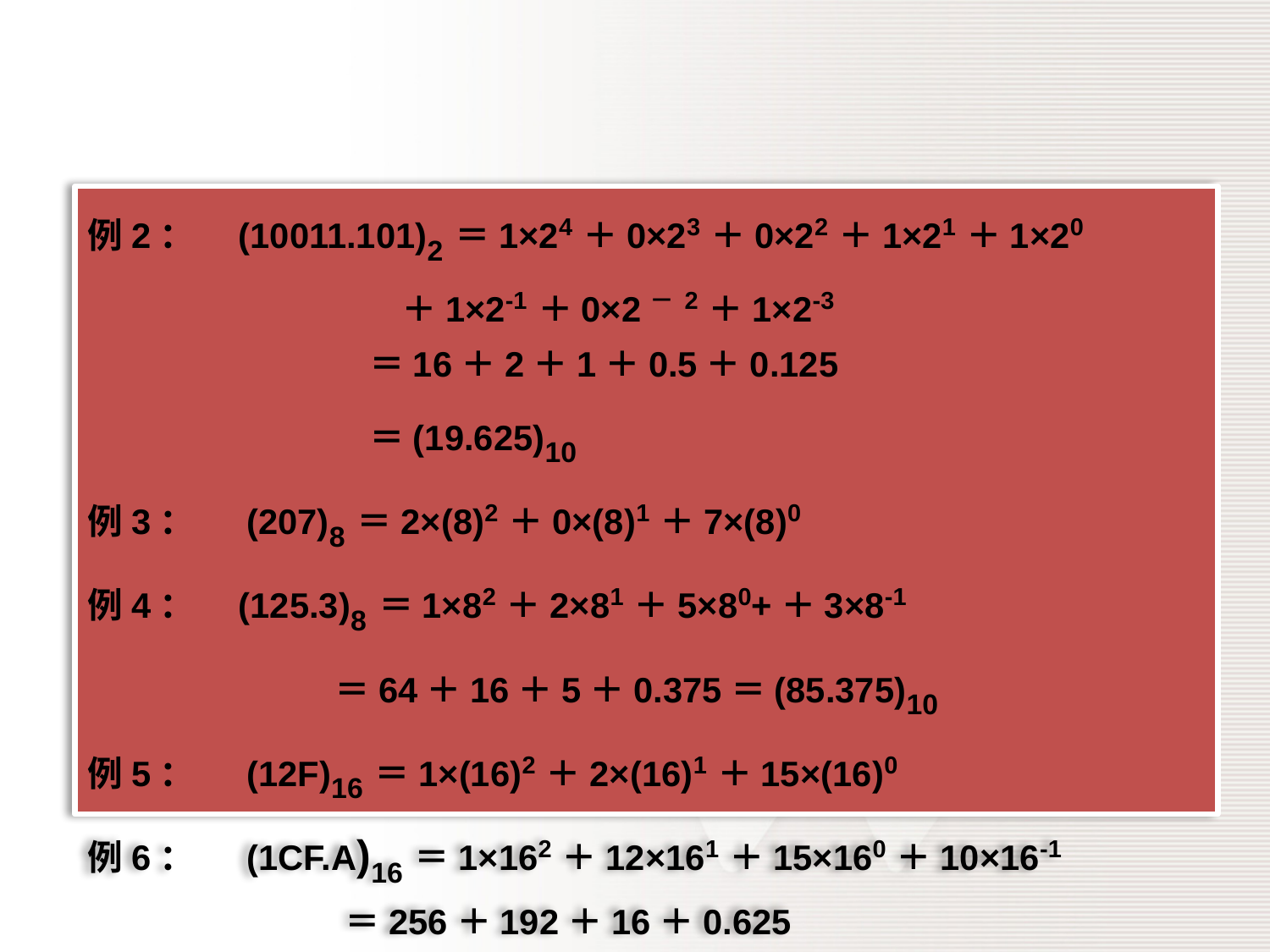

例2：　(10011.101)2＝1×24＋0×23＋0×22＋1×21＋1×20
                                      ＋1×2-1＋0×2－2＋1×2-3
                                  ＝16＋2＋1＋0.5＋0.125
                                  ＝(19.625)10
例3：　 (207)8＝2×(8)2＋0×(8)1＋7×(8)0
例4：　(125.3)8＝1×82＋2×81＋5×80+＋3×8-1
　　　　　　　＝64＋16＋5＋0.375＝(85.375)10
例5：　 (12F)16＝1×(16)2＋2×(16)1＋15×(16)0
例6：　 (1CF.A)16＝1×162＋12×161＋15×160＋10×16-1
                               ＝256＋192＋16＋0.625
                               ＝(464.625)10